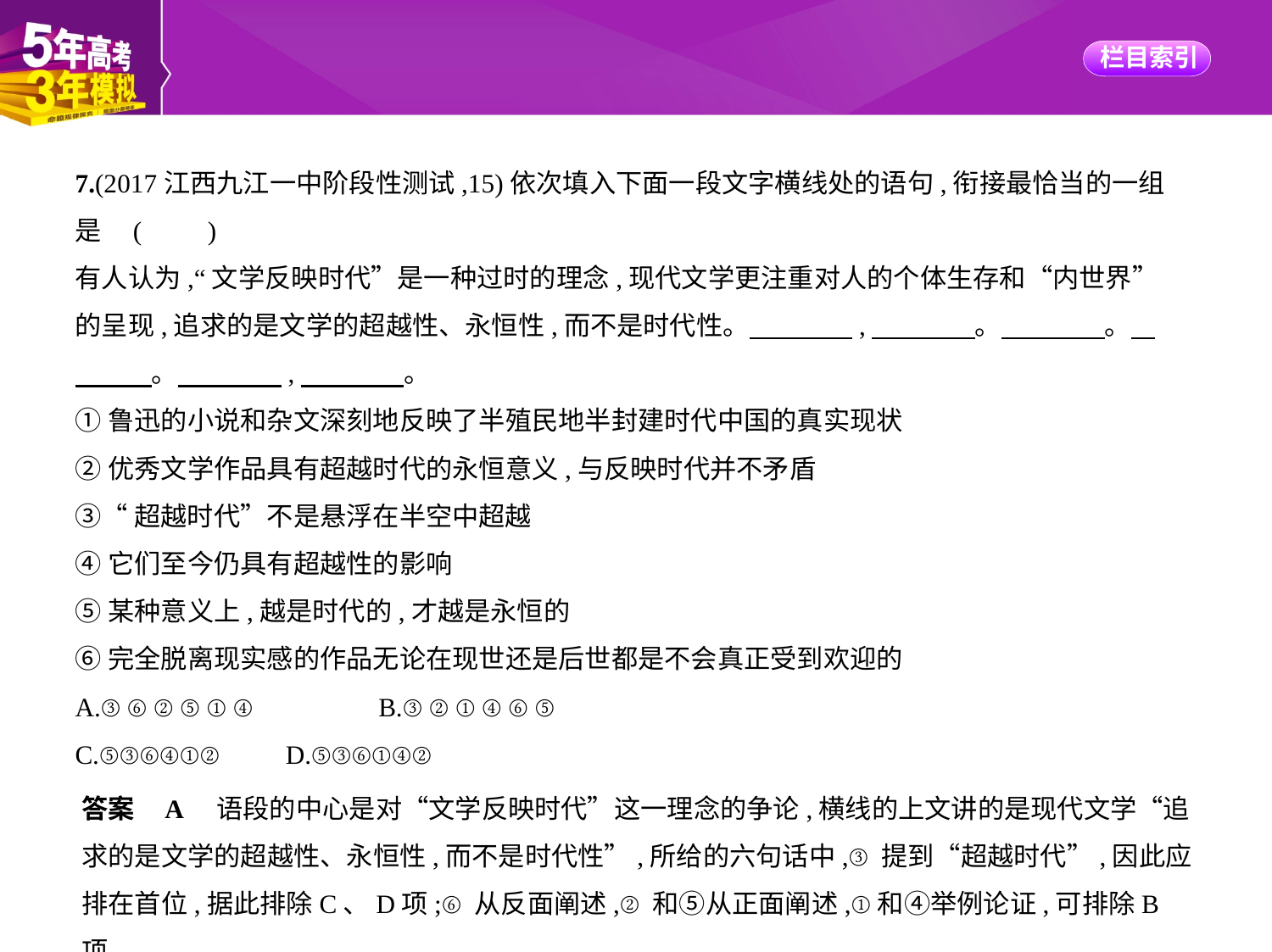

7.(2017江西九江一中阶段性测试,15)依次填入下面一段文字横线处的语句,衔接最恰当的一组
是 (　　)
有人认为,“文学反映时代”是一种过时的理念,现代文学更注重对人的个体生存和“内世界”
的呈现,追求的是文学的超越性、永恒性,而不是时代性。　　　    ,　　　    。　　　    。    
　　    。　　　    ,　　　    。
①鲁迅的小说和杂文深刻地反映了半殖民地半封建时代中国的真实现状
②优秀文学作品具有超越时代的永恒意义,与反映时代并不矛盾
③“超越时代”不是悬浮在半空中超越
④它们至今仍具有超越性的影响
⑤某种意义上,越是时代的,才越是永恒的
⑥完全脱离现实感的作品无论在现世还是后世都是不会真正受到欢迎的
A.③⑥②⑤①④　　　　B.③②①④⑥⑤
C.⑤③⑥④①②　　D.⑤③⑥①④②
答案    A　语段的中心是对“文学反映时代”这一理念的争论,横线的上文讲的是现代文学“追求的是文学的超越性、永恒性,而不是时代性”,所给的六句话中,③提到“超越时代”,因此应排在首位,据此排除C、D项;⑥从反面阐述,②和⑤从正面阐述,①和④举例论证,可排除B项。